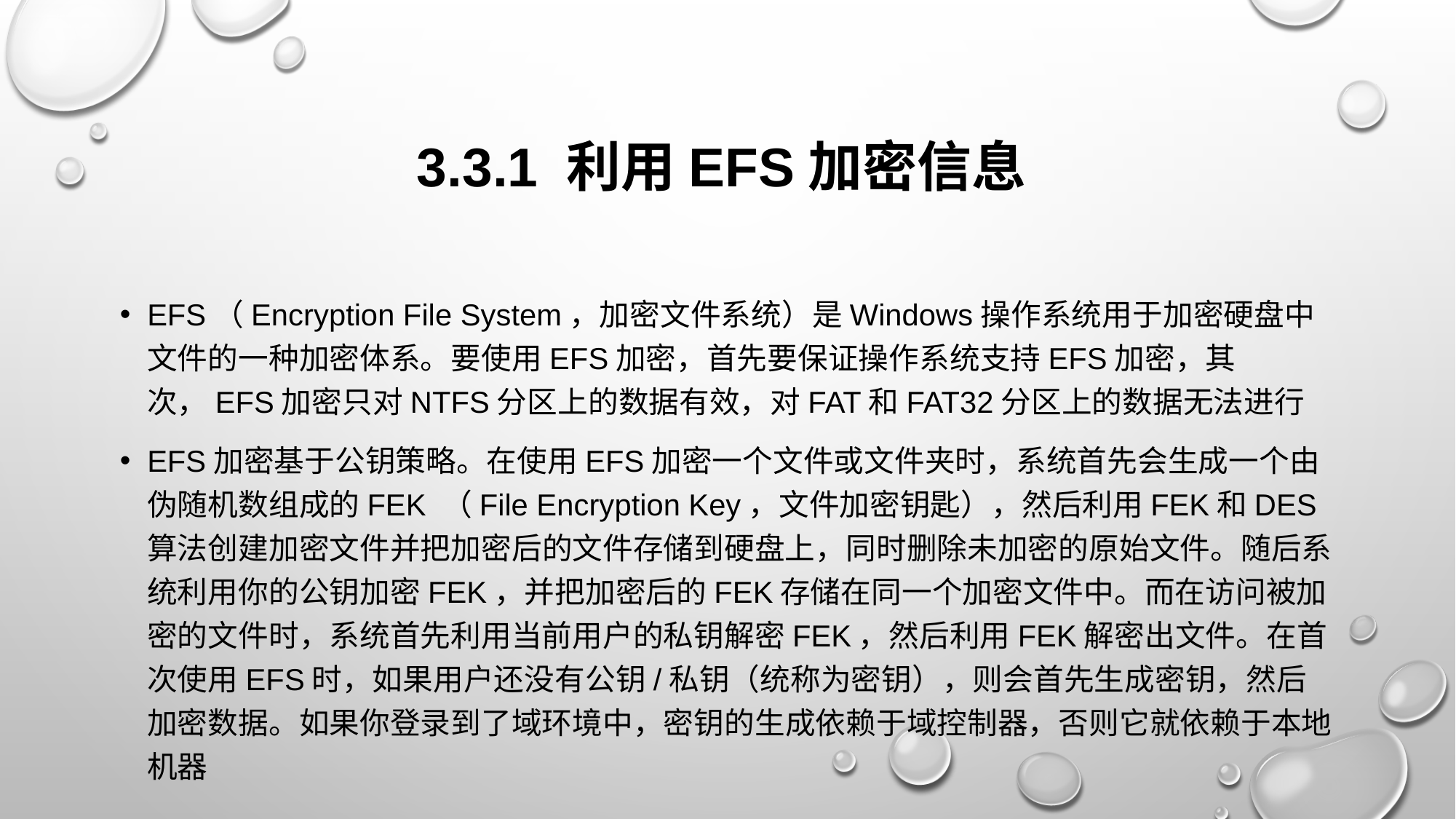

# 3.3.1 利用EFS加密信息
EFS（Encryption File System，加密文件系统）是Windows操作系统用于加密硬盘中文件的一种加密体系。要使用EFS加密，首先要保证操作系统支持EFS加密，其次，EFS加密只对NTFS分区上的数据有效，对FAT和FAT32分区上的数据无法进行
EFS加密基于公钥策略。在使用EFS加密一个文件或文件夹时，系统首先会生成一个由伪随机数组成的FEK （File Encryption Key，文件加密钥匙），然后利用FEK和DES算法创建加密文件并把加密后的文件存储到硬盘上，同时删除未加密的原始文件。随后系统利用你的公钥加密FEK，并把加密后的FEK存储在同一个加密文件中。而在访问被加密的文件时，系统首先利用当前用户的私钥解密FEK，然后利用FEK解密出文件。在首次使用EFS时，如果用户还没有公钥/私钥（统称为密钥），则会首先生成密钥，然后加密数据。如果你登录到了域环境中，密钥的生成依赖于域控制器，否则它就依赖于本地机器